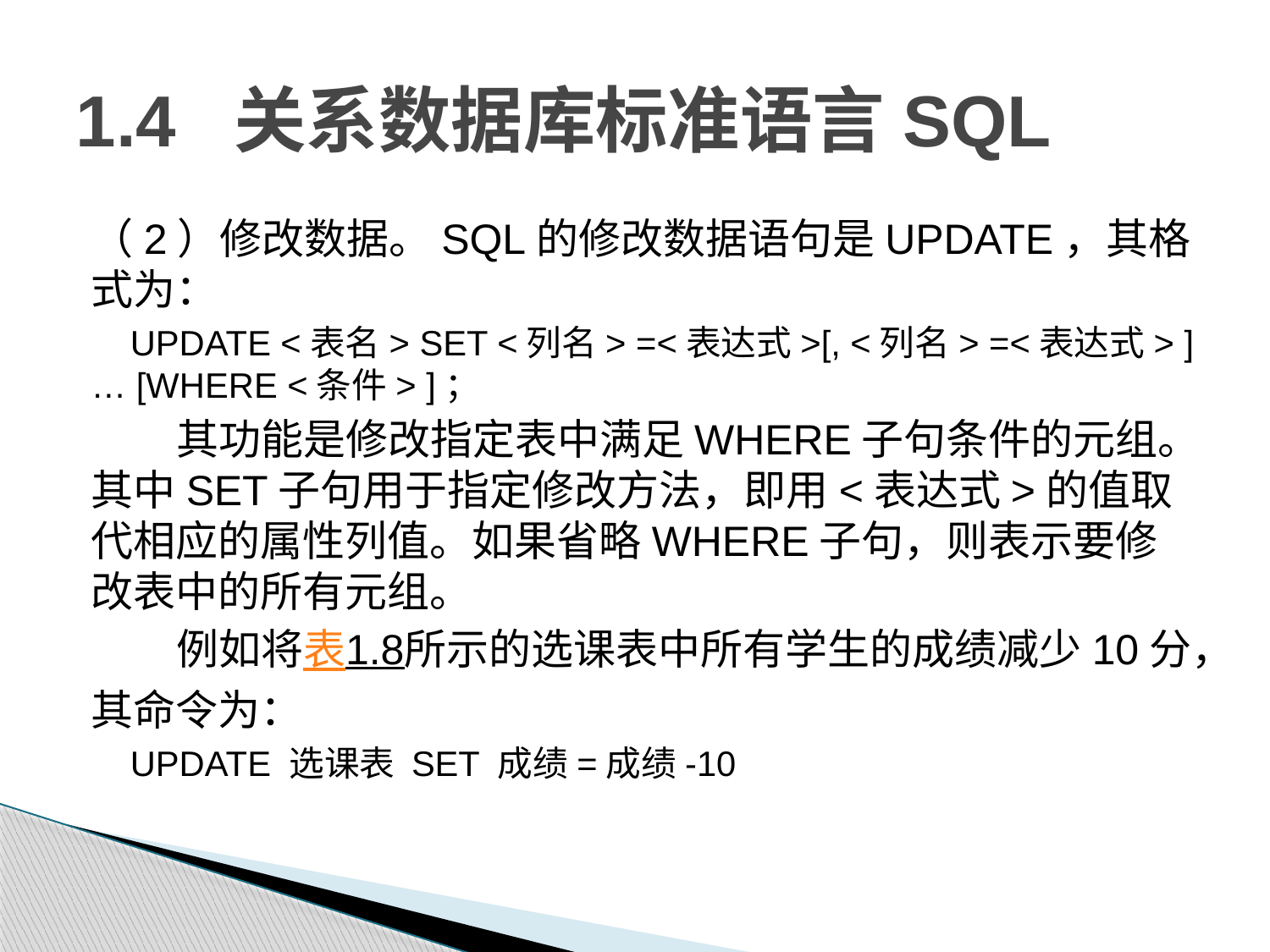

# 1.4  关系数据库标准语言SQL
（2）修改数据。SQL的修改数据语句是UPDATE，其格式为：
    UPDATE <表名> SET <列名> =<表达式>[, <列名> =<表达式> ] … [WHERE <条件> ]；
其功能是修改指定表中满足WHERE子句条件的元组。其中SET子句用于指定修改方法，即用<表达式>的值取代相应的属性列值。如果省略WHERE子句，则表示要修改表中的所有元组。
例如将表1.8所示的选课表中所有学生的成绩减少10分，其命令为：
    UPDATE 选课表 SET 成绩=成绩-10